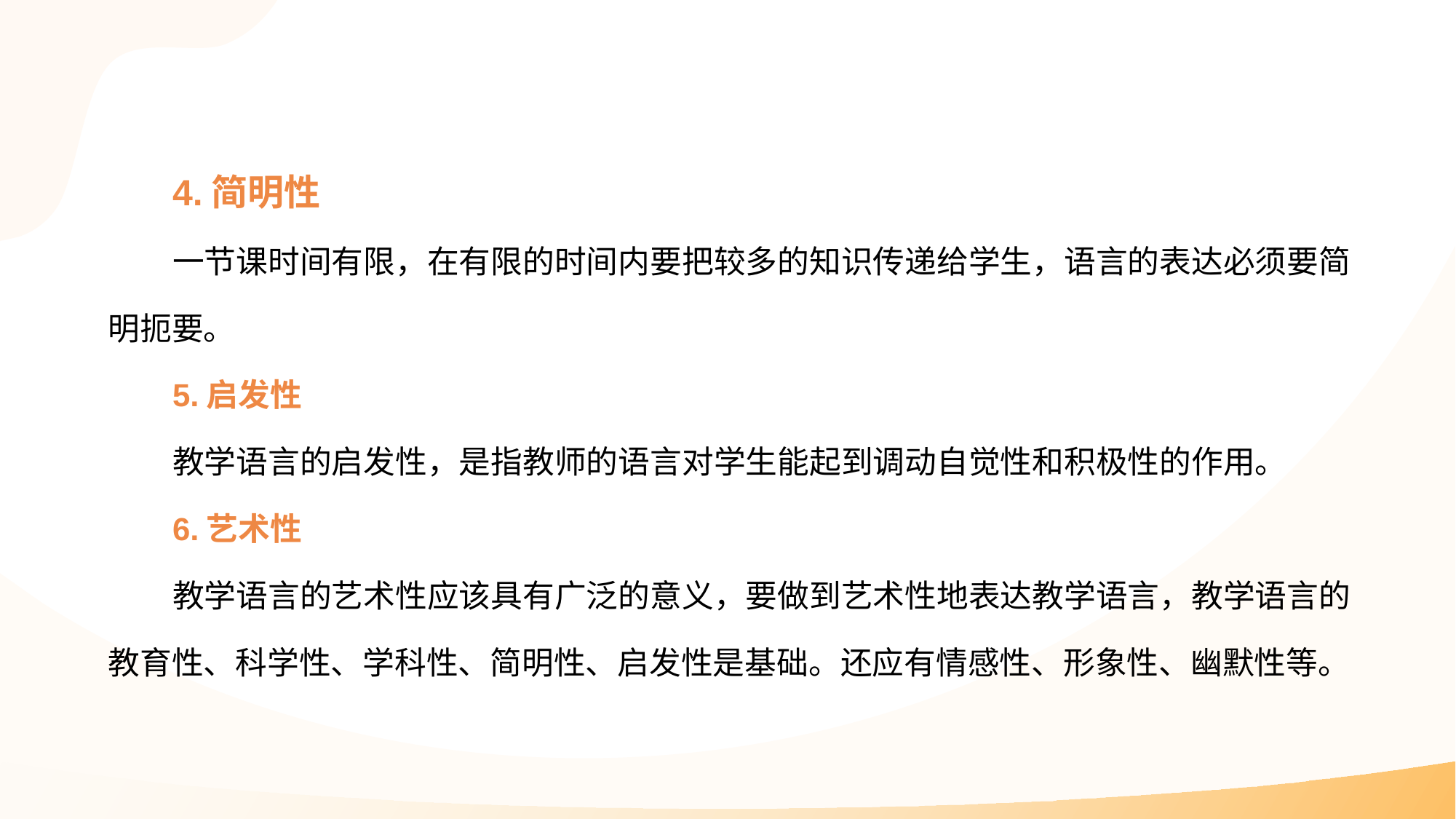

4.简明性
一节课时间有限，在有限的时间内要把较多的知识传递给学生，语言的表达必须要简明扼要。
5.启发性
教学语言的启发性，是指教师的语言对学生能起到调动自觉性和积极性的作用。
6.艺术性
教学语言的艺术性应该具有广泛的意义，要做到艺术性地表达教学语言，教学语言的教育性、科学性、学科性、简明性、启发性是基础。还应有情感性、形象性、幽默性等。